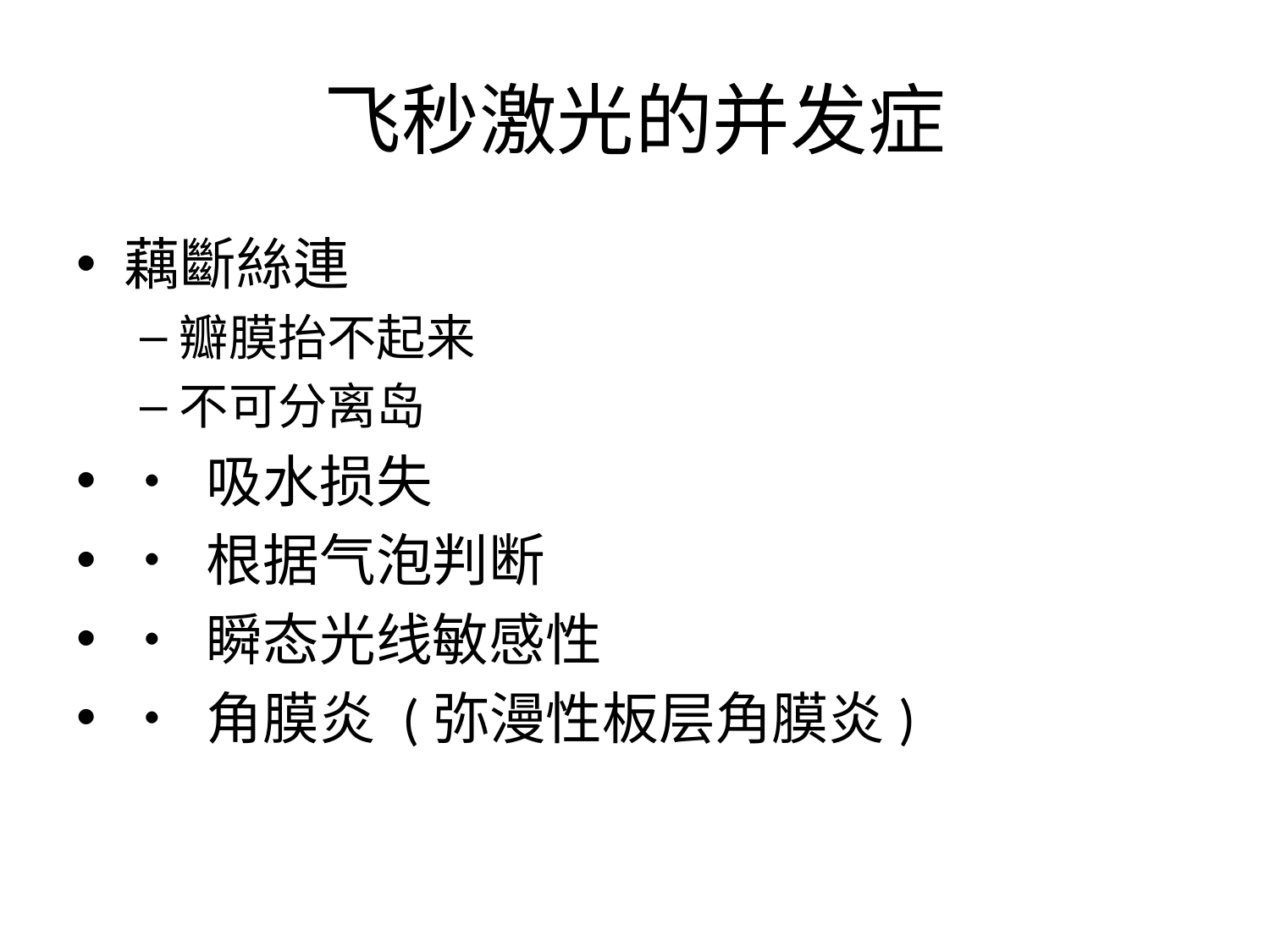

# 飞秒激光的并发症
藕斷絲連
瓣膜抬不起来
不可分离岛
• 吸水损失
• 根据气泡判断
• 瞬态光线敏感性
• 角膜炎 (弥漫性板层角膜炎)